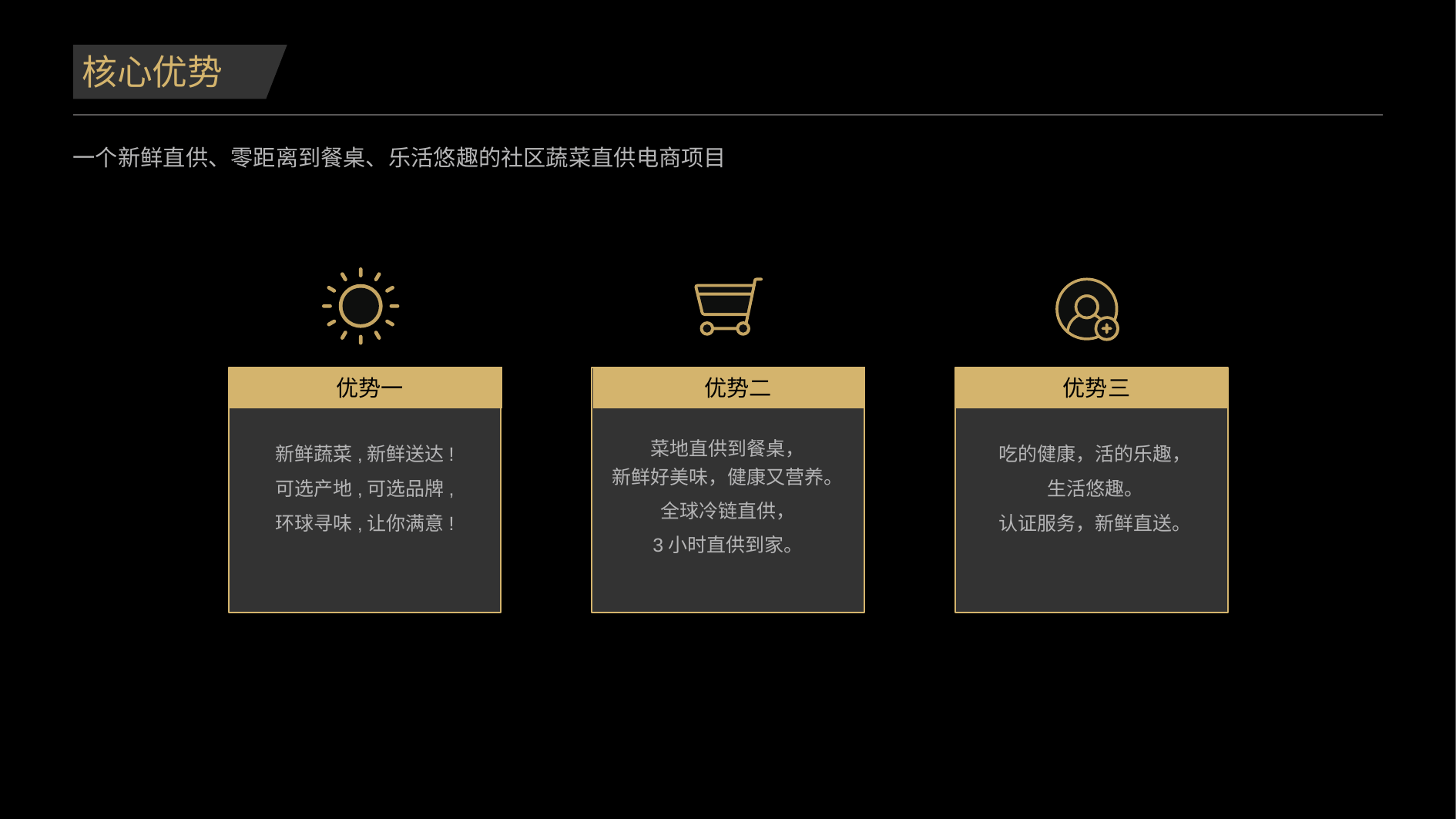

核心优势

一个新鲜直供、零距离到餐桌、乐活悠趣的社区蔬菜直供电商项目

 优势一
 优势二
 优势三
新鲜蔬菜,新鲜送达!
可选产地,可选品牌,
环球寻味,让你满意!
菜地直供到餐桌，
新鲜好美味，健康又营养。
全球冷链直供，
3小时直供到家。
吃的健康，活的乐趣，
生活悠趣。
认证服务，新鲜直送。